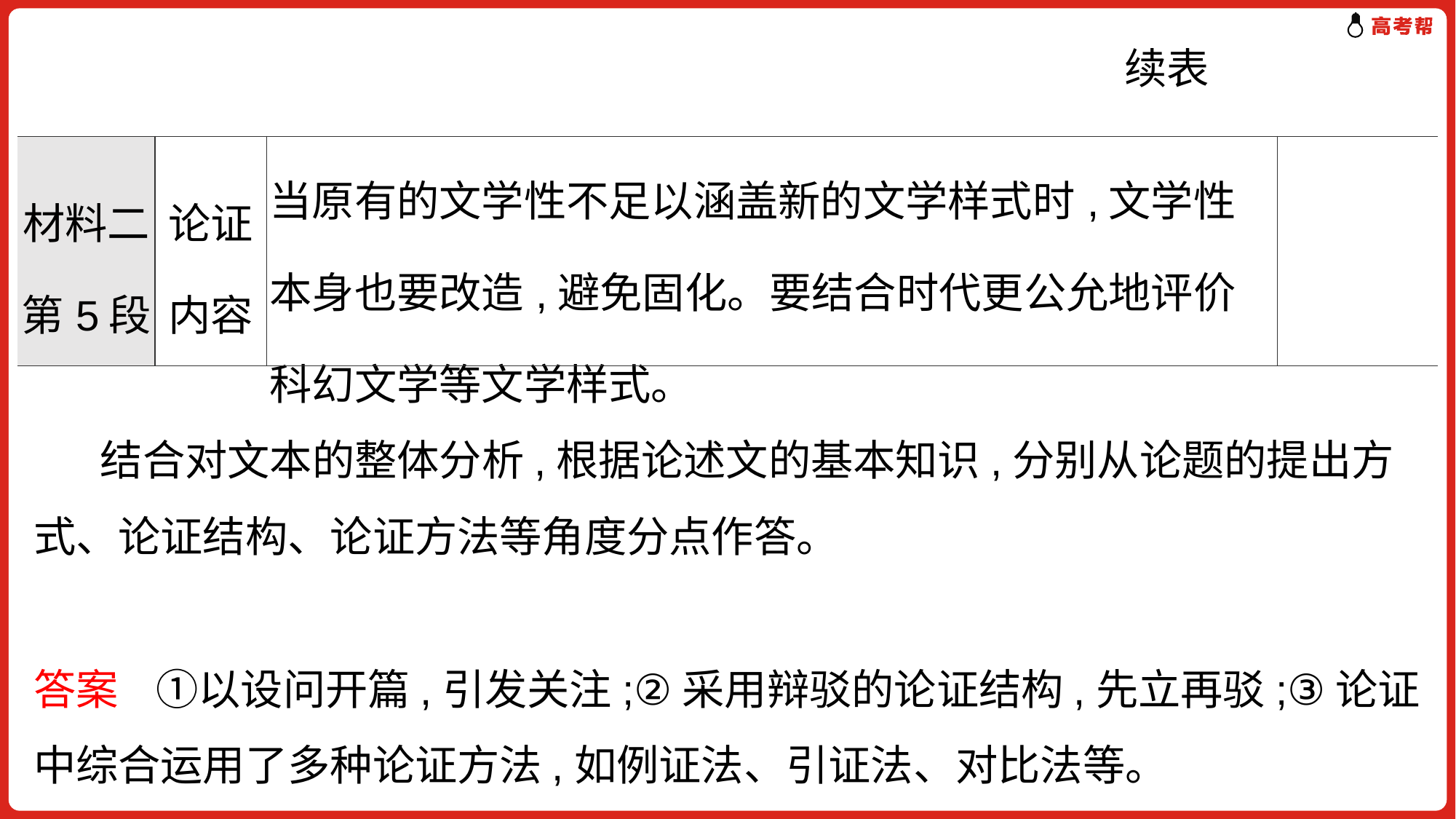

续表
| 材料二第5段 | 论证内容 | 当原有的文学性不足以涵盖新的文学样式时,文学性本身也要改造,避免固化。要结合时代更公允地评价科幻文学等文学样式。 |  |
| --- | --- | --- | --- |
      结合对文本的整体分析,根据论述文的基本知识,分别从论题的提出方式、论证结构、论证方法等角度分点作答。

答案    ①以设问开篇,引发关注;②采用辩驳的论证结构,先立再驳;③论证中综合运用了多种论证方法,如例证法、引证法、对比法等。